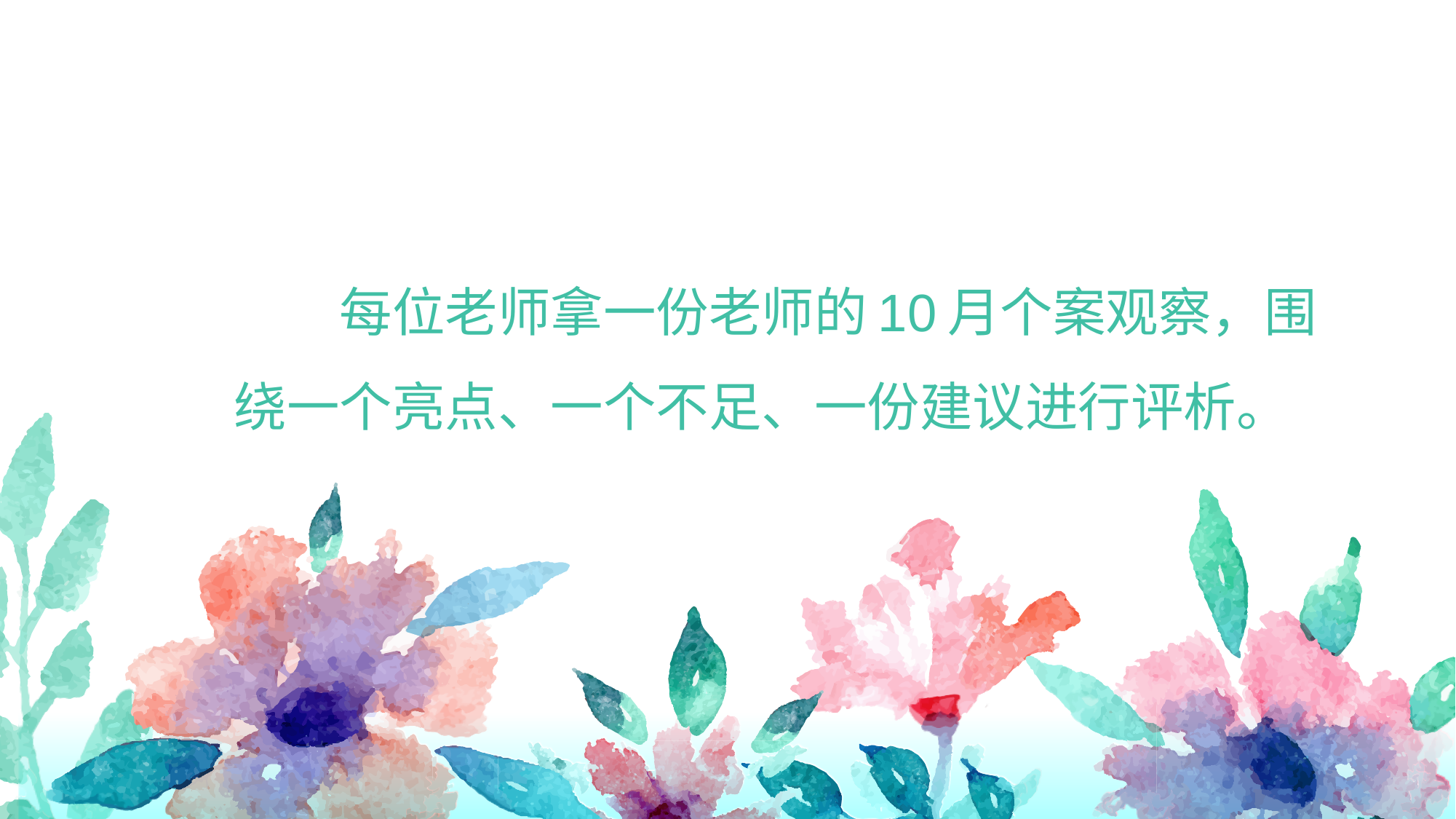

每位老师拿一份老师的10月个案观察，围绕一个亮点、一个不足、一份建议进行评析。